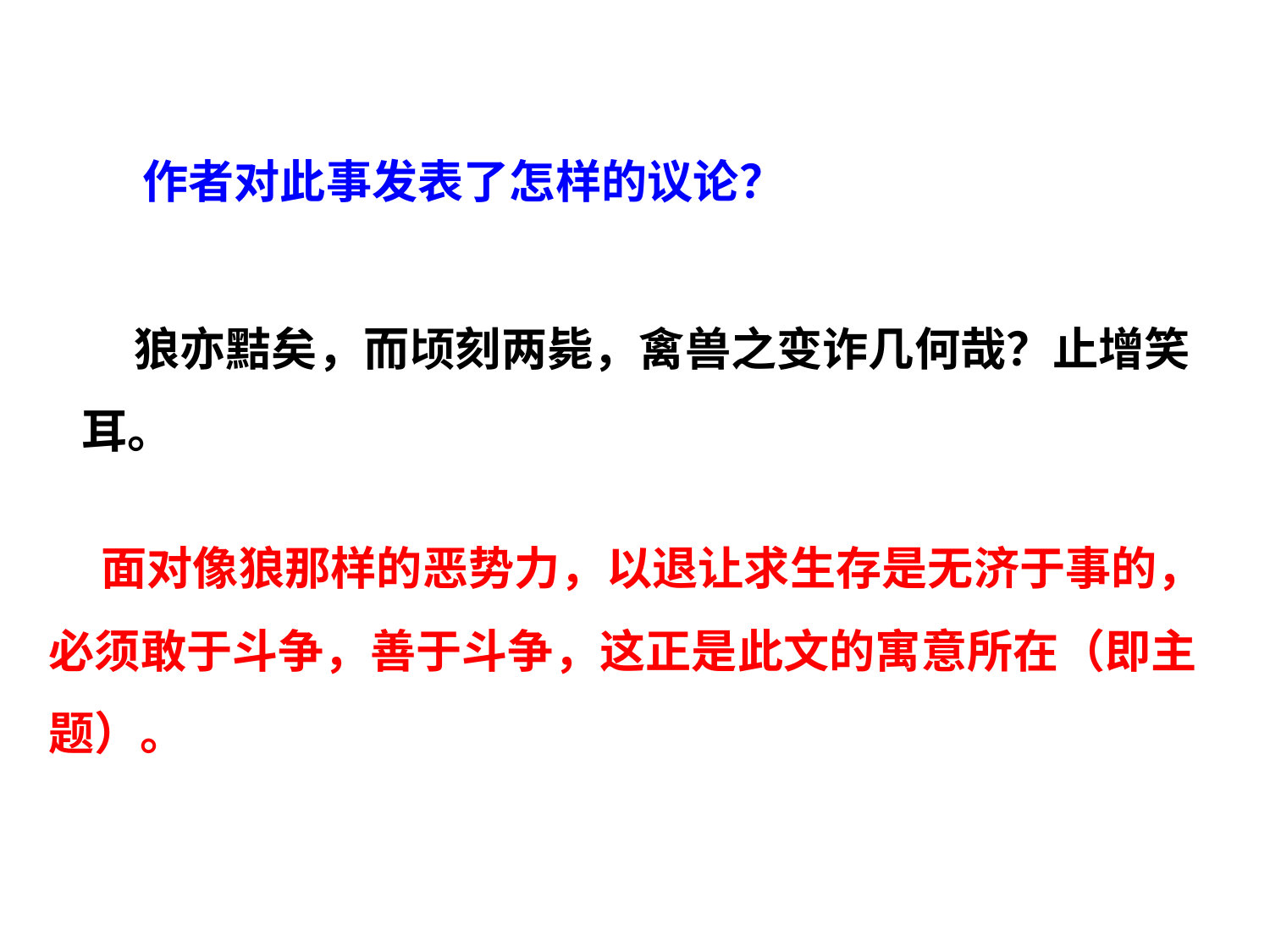

作者对此事发表了怎样的议论？
    狼亦黠矣，而顷刻两毙，禽兽之变诈几何哉？止增笑耳。
    面对像狼那样的恶势力，以退让求生存是无济于事的，必须敢于斗争，善于斗争，这正是此文的寓意所在（即主题）。